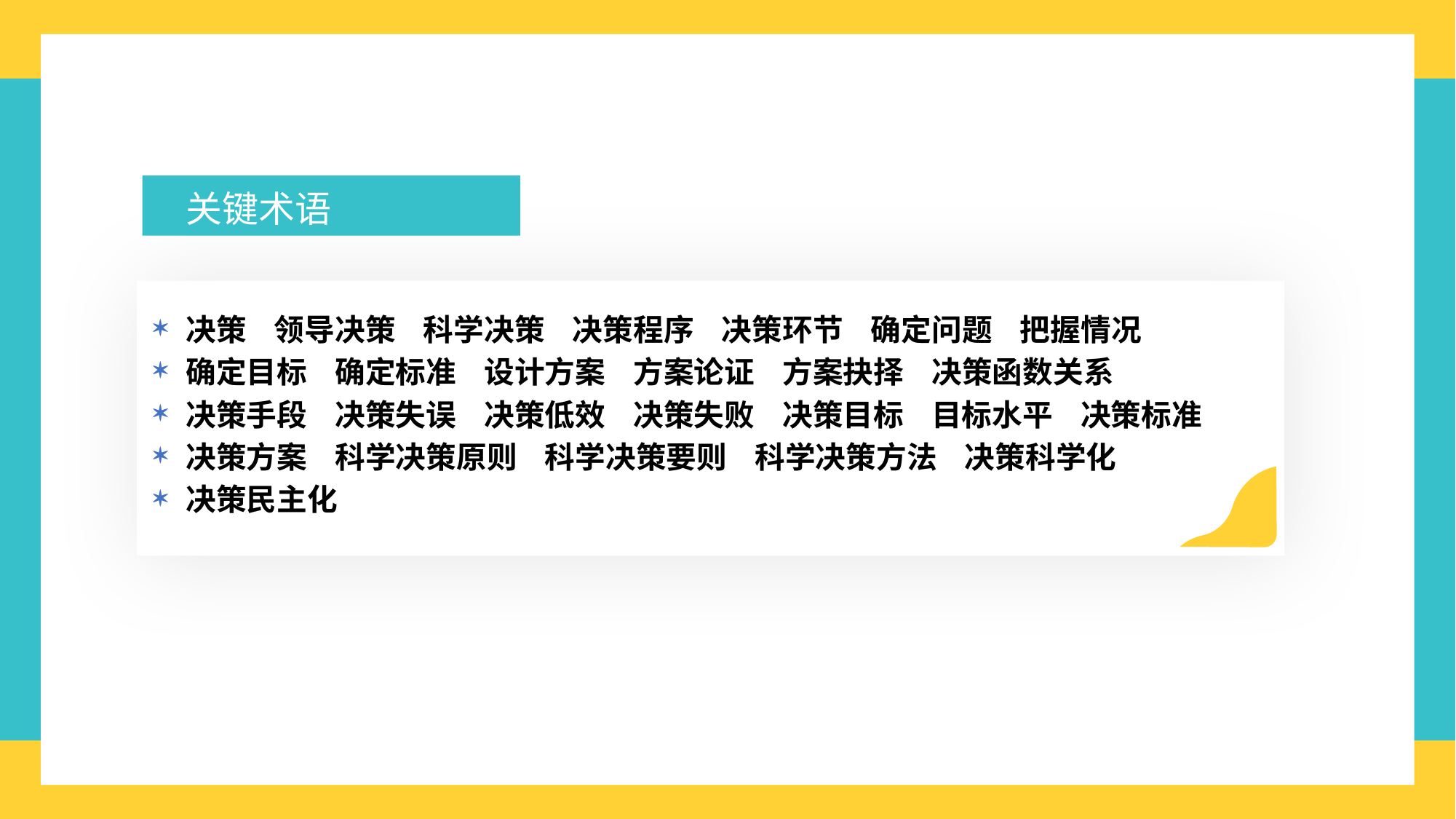

关键术语

决策    领导决策    科学决策    决策程序    决策环节    确定问题    把握情况
确定目标    确定标准    设计方案    方案论证    方案抉择    决策函数关系
决策手段    决策失误    决策低效    决策失败    决策目标    目标水平    决策标准
决策方案    科学决策原则    科学决策要则    科学决策方法    决策科学化
决策民主化